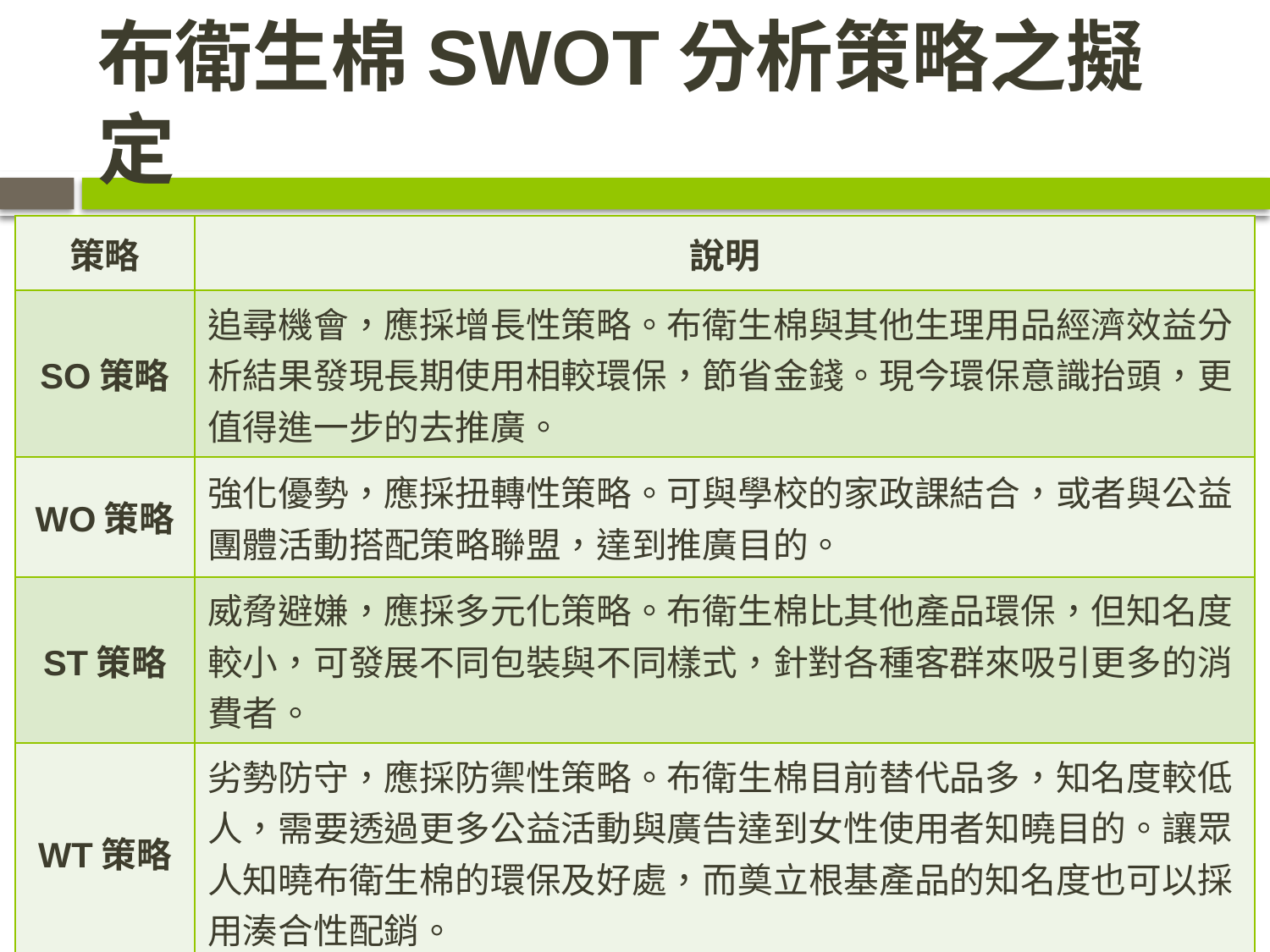

# 布衛生棉SWOT分析策略之擬定
| 策略 | 說明 |
| --- | --- |
| SO策略 | 追尋機會，應採增長性策略。布衛生棉與其他生理用品經濟效益分析結果發現長期使用相較環保，節省金錢。現今環保意識抬頭，更值得進一步的去推廣。 |
| WO策略 | 強化優勢，應採扭轉性策略。可與學校的家政課結合，或者與公益團體活動搭配策略聯盟，達到推廣目的。 |
| ST策略 | 威脅避嫌，應採多元化策略。布衛生棉比其他產品環保，但知名度較小，可發展不同包裝與不同樣式，針對各種客群來吸引更多的消費者。 |
| WT策略 | 劣勢防守，應採防禦性策略。布衛生棉目前替代品多，知名度較低人，需要透過更多公益活動與廣告達到女性使用者知曉目的。讓眾人知曉布衛生棉的環保及好處，而奠立根基產品的知名度也可以採用湊合性配銷。 |